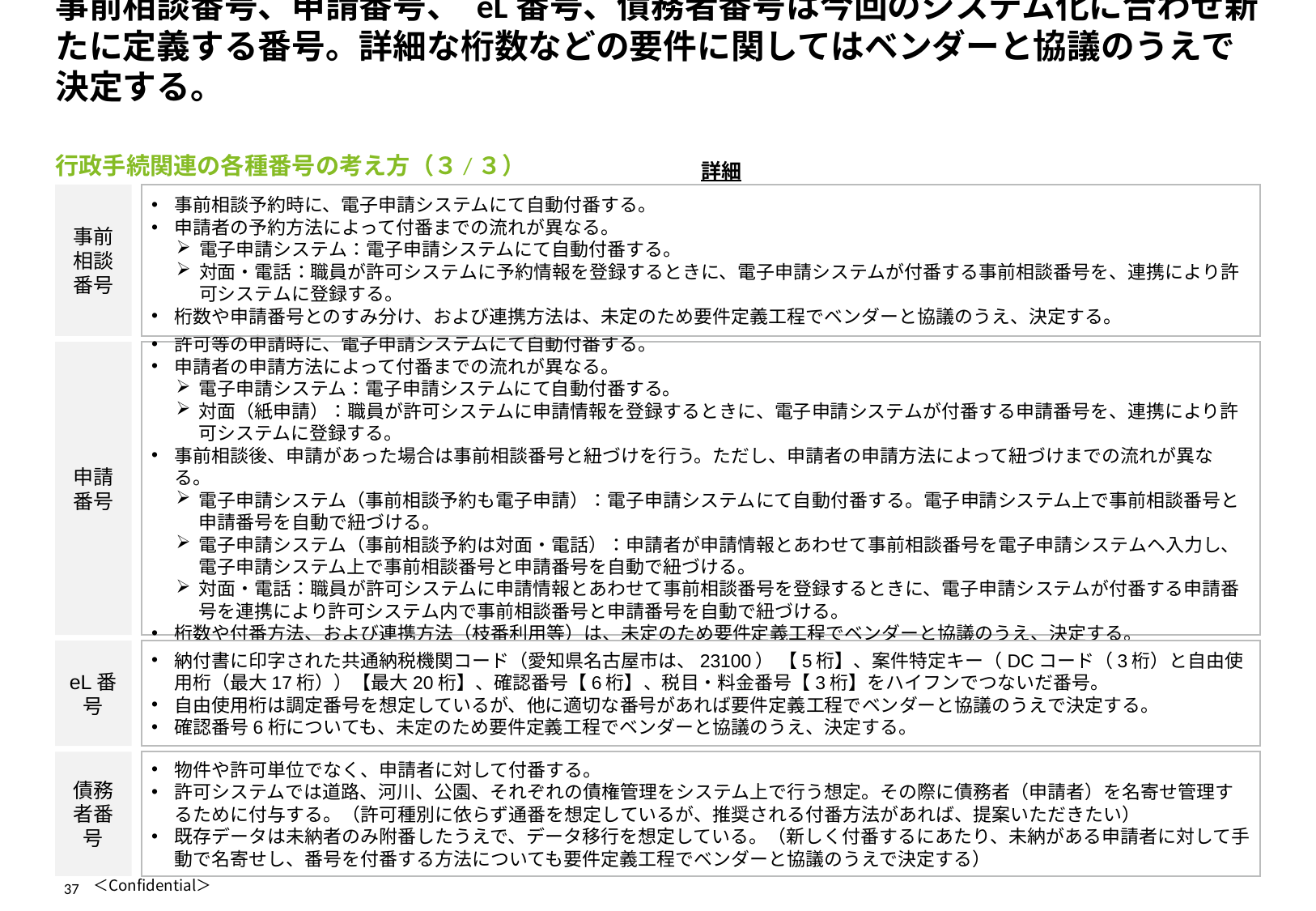

# 事前相談番号、申請番号、 eL番号、債務者番号は今回のシステム化に合わせ新たに定義する番号。詳細な桁数などの要件に関してはベンダーと協議のうえで決定する。
行政手続関連の各種番号の考え方（３/３）
詳細
事前相談番号
事前相談予約時に、電子申請システムにて自動付番する。
申請者の予約方法によって付番までの流れが異なる。
電子申請システム：電子申請システムにて自動付番する。
対面・電話：職員が許可システムに予約情報を登録するときに、電子申請システムが付番する事前相談番号を、連携により許可システムに登録する。
桁数や申請番号とのすみ分け、および連携方法は、未定のため要件定義工程でベンダーと協議のうえ、決定する。
申請番号
許可等の申請時に、電子申請システムにて自動付番する。
申請者の申請方法によって付番までの流れが異なる。
電子申請システム：電子申請システムにて自動付番する。
対面（紙申請）：職員が許可システムに申請情報を登録するときに、電子申請システムが付番する申請番号を、連携により許可システムに登録する。
事前相談後、申請があった場合は事前相談番号と紐づけを行う。ただし、申請者の申請方法によって紐づけまでの流れが異なる。
電子申請システム（事前相談予約も電子申請）：電子申請システムにて自動付番する。電子申請システム上で事前相談番号と申請番号を自動で紐づける。
電子申請システム（事前相談予約は対面・電話）：申請者が申請情報とあわせて事前相談番号を電子申請システムヘ入力し、電子申請システム上で事前相談番号と申請番号を自動で紐づける。
対面・電話：職員が許可システムに申請情報とあわせて事前相談番号を登録するときに、電子申請システムが付番する申請番号を連携により許可システム内で事前相談番号と申請番号を自動で紐づける。
桁数や付番方法、および連携方法（枝番利用等）は、未定のため要件定義工程でベンダーと協議のうえ、決定する。
eL番号
納付書に印字された共通納税機関コード（愛知県名古屋市は、23100） 【5桁】、案件特定キー（DCコード（3桁）と自由使用桁（最大17桁））【最大20桁】、確認番号【6桁】、税目・料金番号【3桁】をハイフンでつないだ番号。
自由使用桁は調定番号を想定しているが、他に適切な番号があれば要件定義工程でベンダーと協議のうえで決定する。
確認番号6桁についても、未定のため要件定義工程でベンダーと協議のうえ、決定する。
債務者番号
物件や許可単位でなく、申請者に対して付番する。
許可システムでは道路、河川、公園、それぞれの債権管理をシステム上で行う想定。その際に債務者（申請者）を名寄せ管理するために付与する。（許可種別に依らず通番を想定しているが、推奨される付番方法があれば、提案いただきたい）
既存データは未納者のみ附番したうえで、データ移行を想定している。（新しく付番するにあたり、未納がある申請者に対して手動で名寄せし、番号を付番する方法についても要件定義工程でベンダーと協議のうえで決定する）
37
＜Confidential＞